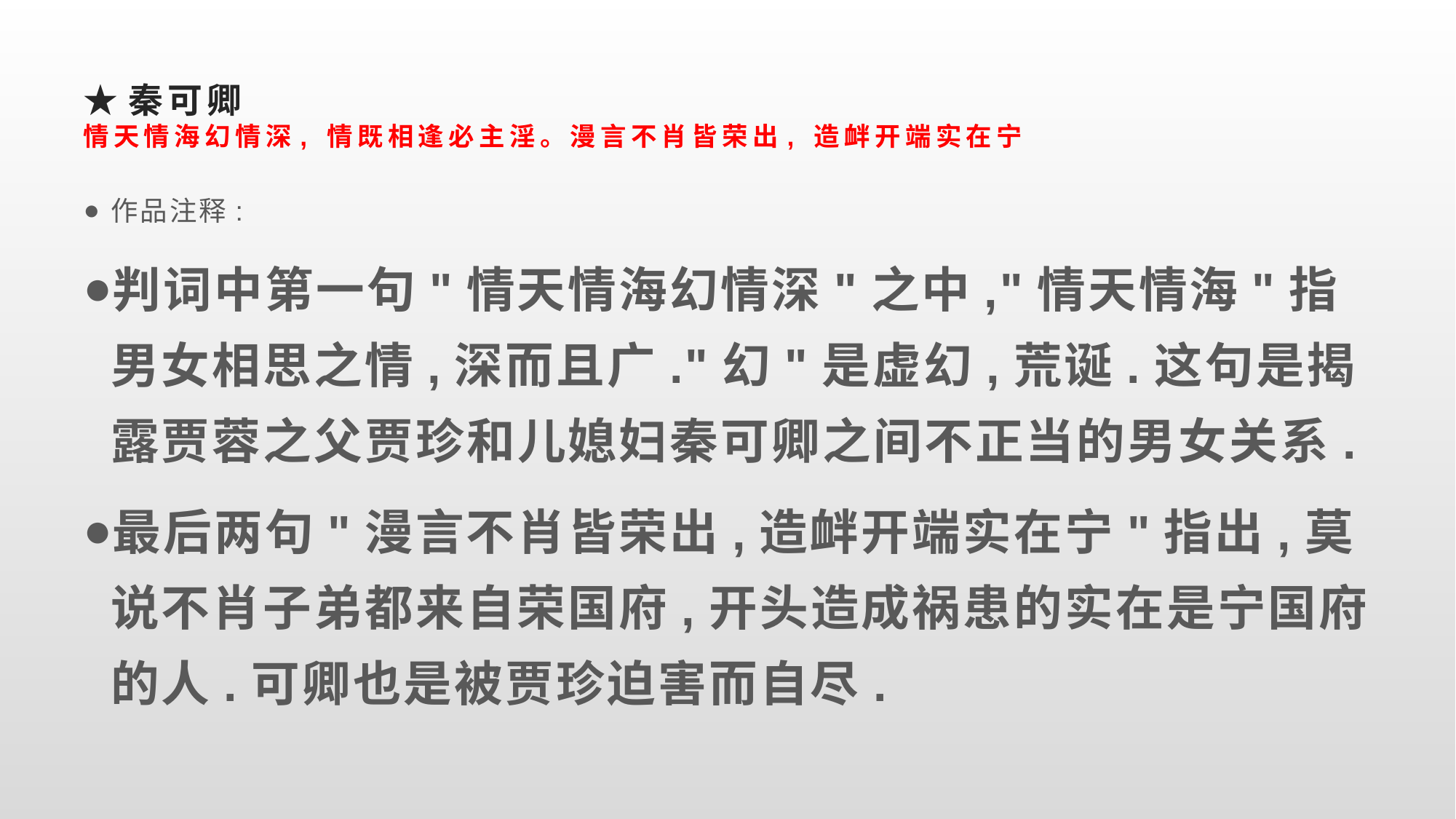

# ★秦可卿 情天情海幻情深, 情既相逢必主淫。漫言不肖皆荣出, 造衅开端实在宁
作品注释:
判词中第一句"情天情海幻情深"之中,"情天情海"指男女相思之情,深而且广."幻"是虚幻,荒诞.这句是揭露贾蓉之父贾珍和儿媳妇秦可卿之间不正当的男女关系.
最后两句"漫言不肖皆荣出,造衅开端实在宁"指出,莫说不肖子弟都来自荣国府,开头造成祸患的实在是宁国府的人.可卿也是被贾珍迫害而自尽.